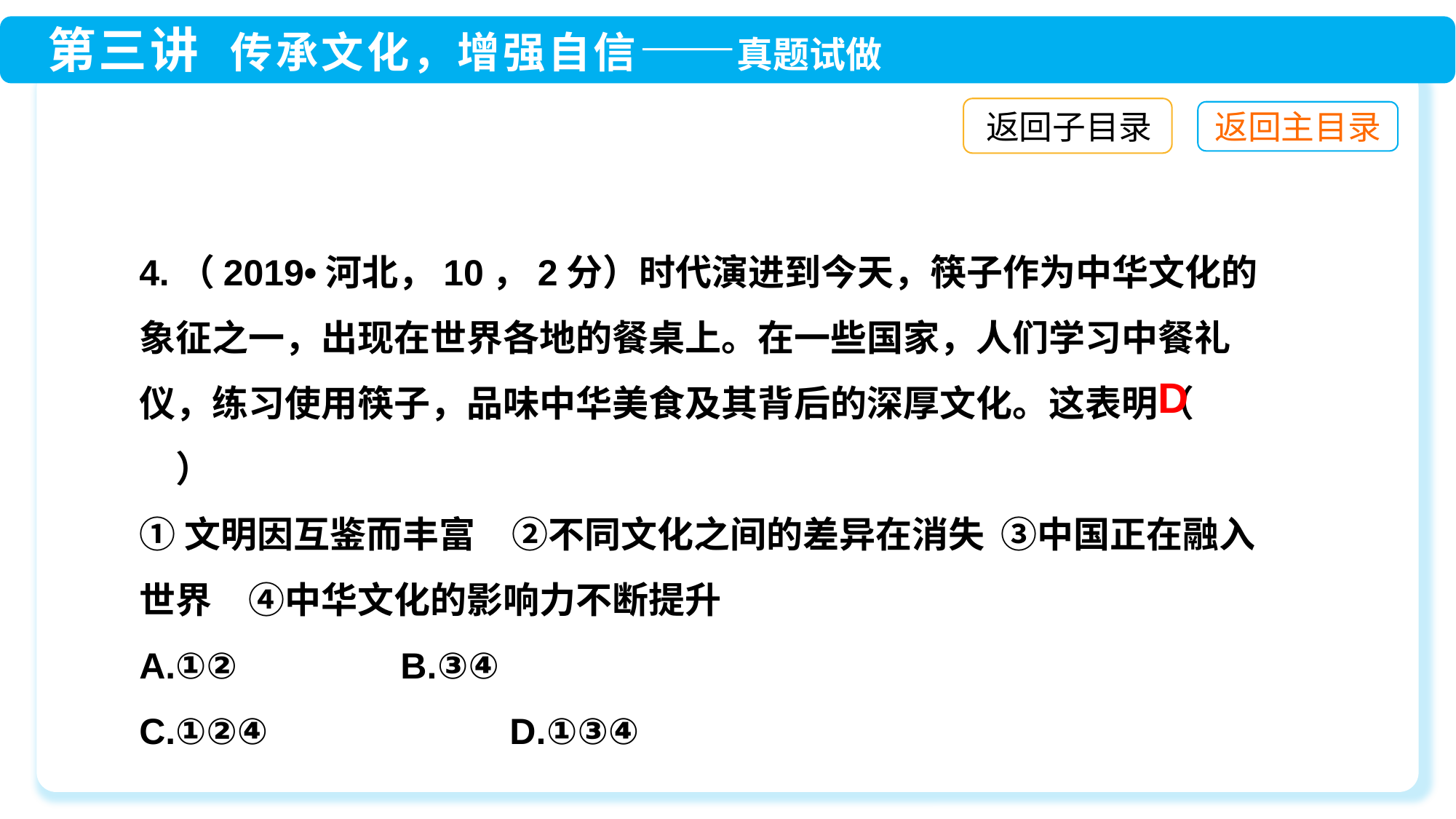

返回子目录

4.（2019•河北，10，2分）时代演进到今天，筷子作为中华文化的象征之一，出现在世界各地的餐桌上。在一些国家，人们学习中餐礼仪，练习使用筷子，品味中华美食及其背后的深厚文化。这表明（　　）
①文明因互鉴而丰富　②不同文化之间的差异在消失  ③中国正在融入世界　④中华文化的影响力不断提升
A.①②	               B.③④
C.①②④	               D.①③④
D